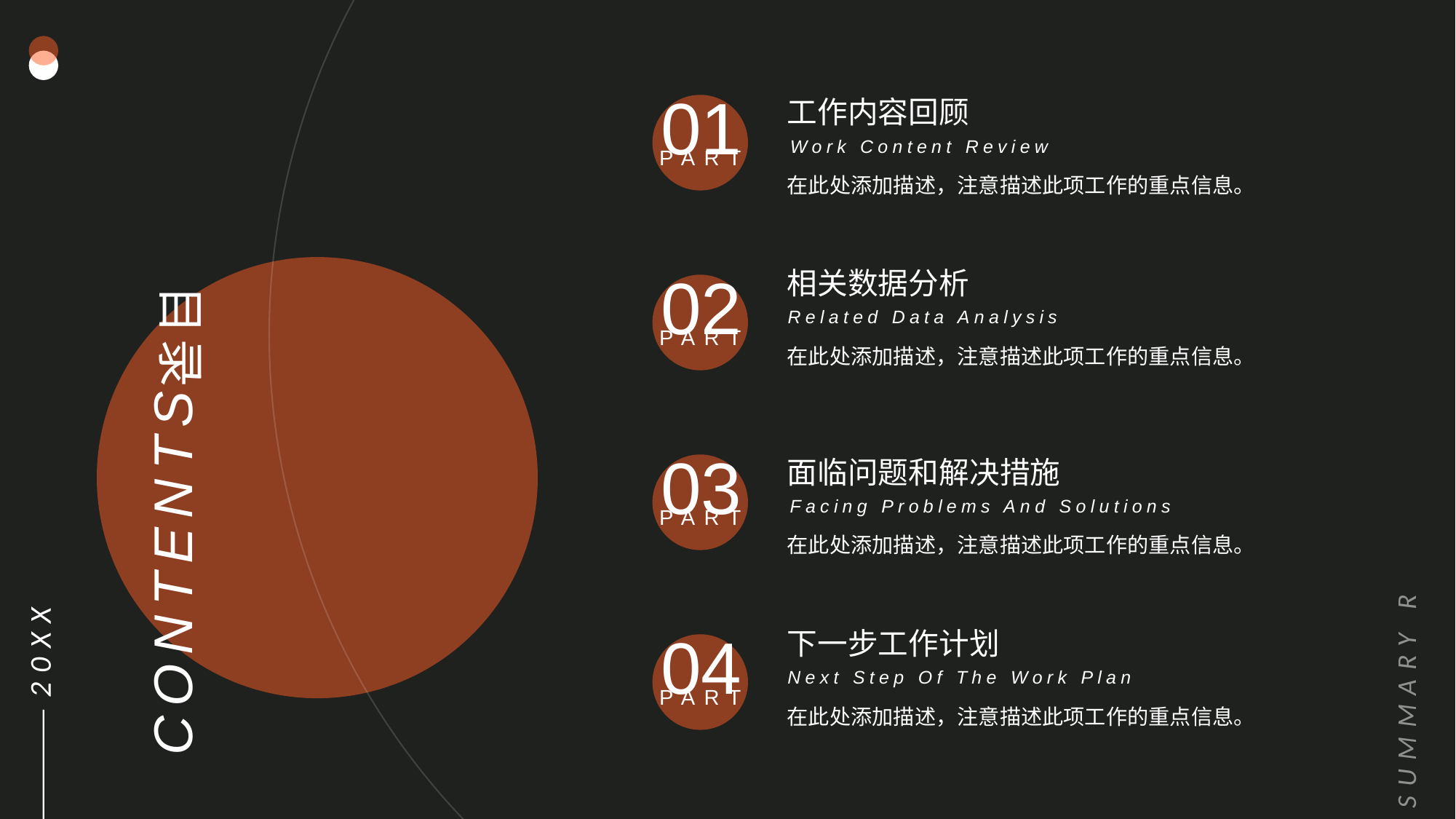

SUMMARY REPORT

01
工作内容回顾

Work Content Review
PART
在此处添加描述，注意描述此项工作的重点信息。
02

相关数据分析

目录
Related Data Analysis
PART
在此处添加描述，注意描述此项工作的重点信息。
CONTENTS
03
面临问题和解决措施

Facing Problems And Solutions
PART
在此处添加描述，注意描述此项工作的重点信息。
20XX
04
下一步工作计划

Next Step Of The Work Plan
PART
在此处添加描述，注意描述此项工作的重点信息。